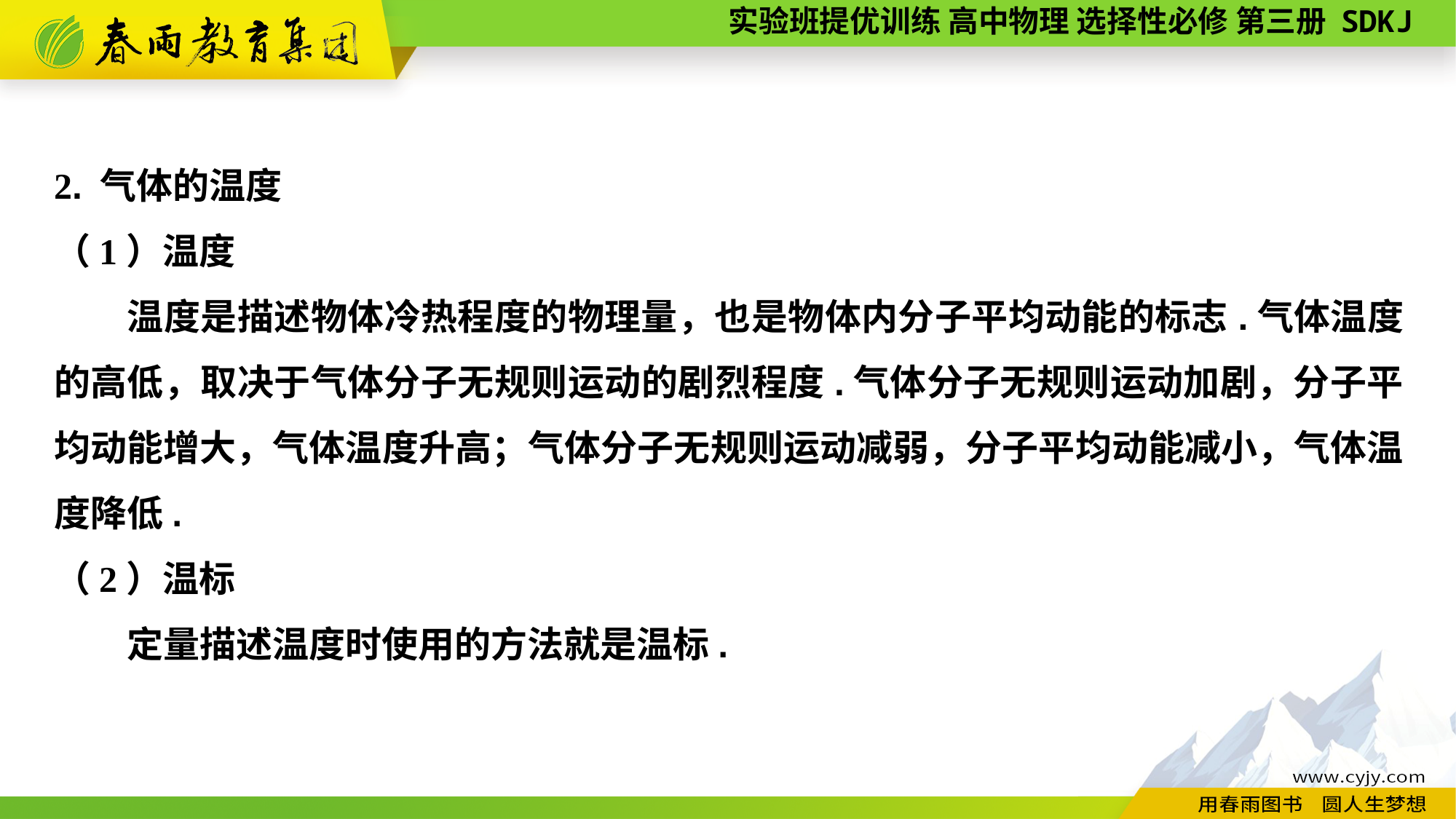

2. 气体的温度
（1）温度
　　温度是描述物体冷热程度的物理量，也是物体内分子平均动能的标志.气体温度的高低，取决于气体分子无规则运动的剧烈程度.气体分子无规则运动加剧，分子平均动能增大，气体温度升高；气体分子无规则运动减弱，分子平均动能减小，气体温度降低.
（2）温标
　　定量描述温度时使用的方法就是温标.